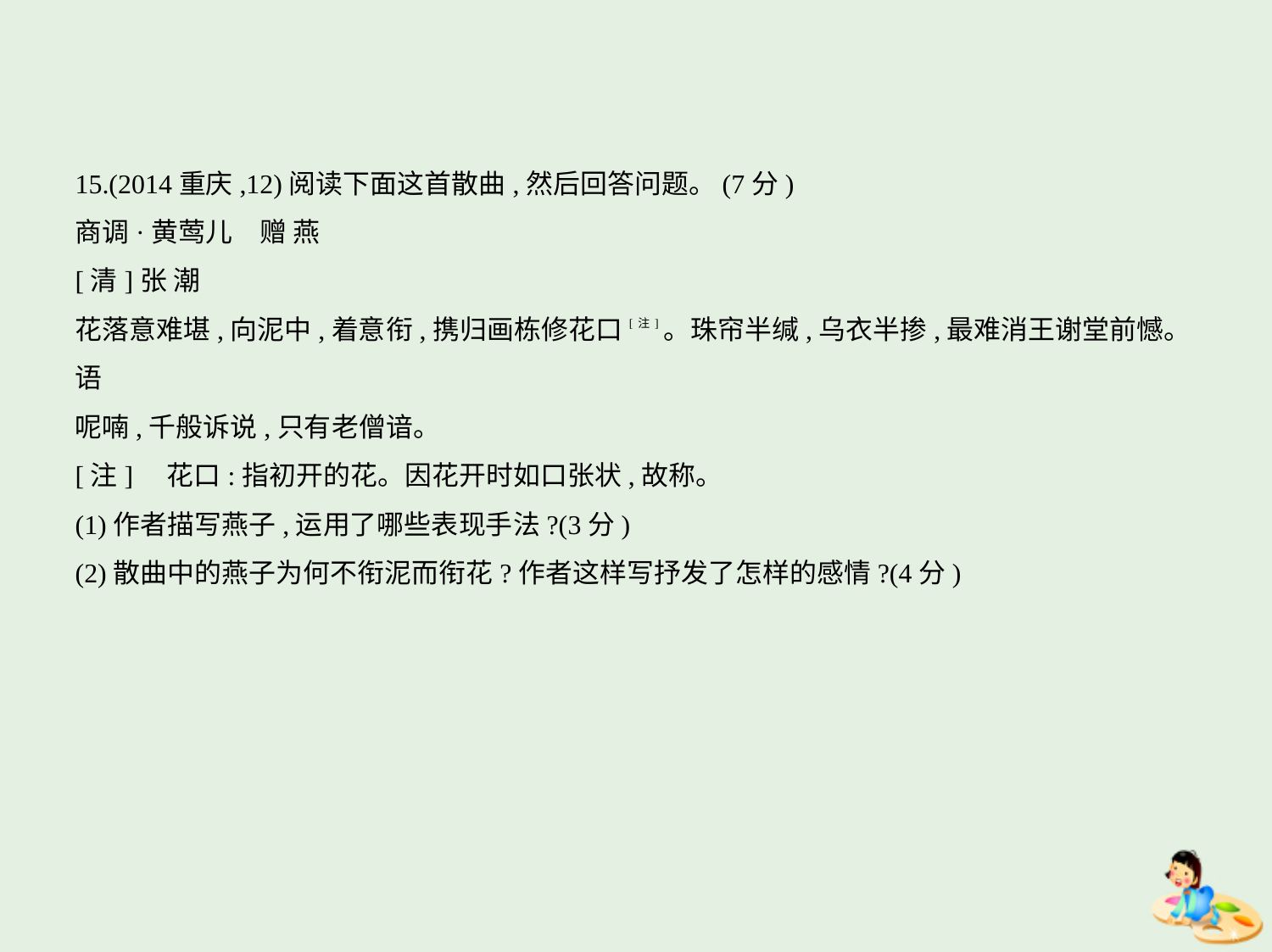

15.(2014重庆,12)阅读下面这首散曲,然后回答问题。(7分)
商调·黄莺儿　赠 燕
[清]张 潮
花落意难堪,向泥中,着意衔,携归画栋修花口[注]。珠帘半缄,乌衣半掺,最难消王谢堂前憾。语
呢喃,千般诉说,只有老僧谙。
[注]    花口:指初开的花。因花开时如口张状,故称。
(1)作者描写燕子,运用了哪些表现手法?(3分)
(2)散曲中的燕子为何不衔泥而衔花?作者这样写抒发了怎样的感情?(4分)